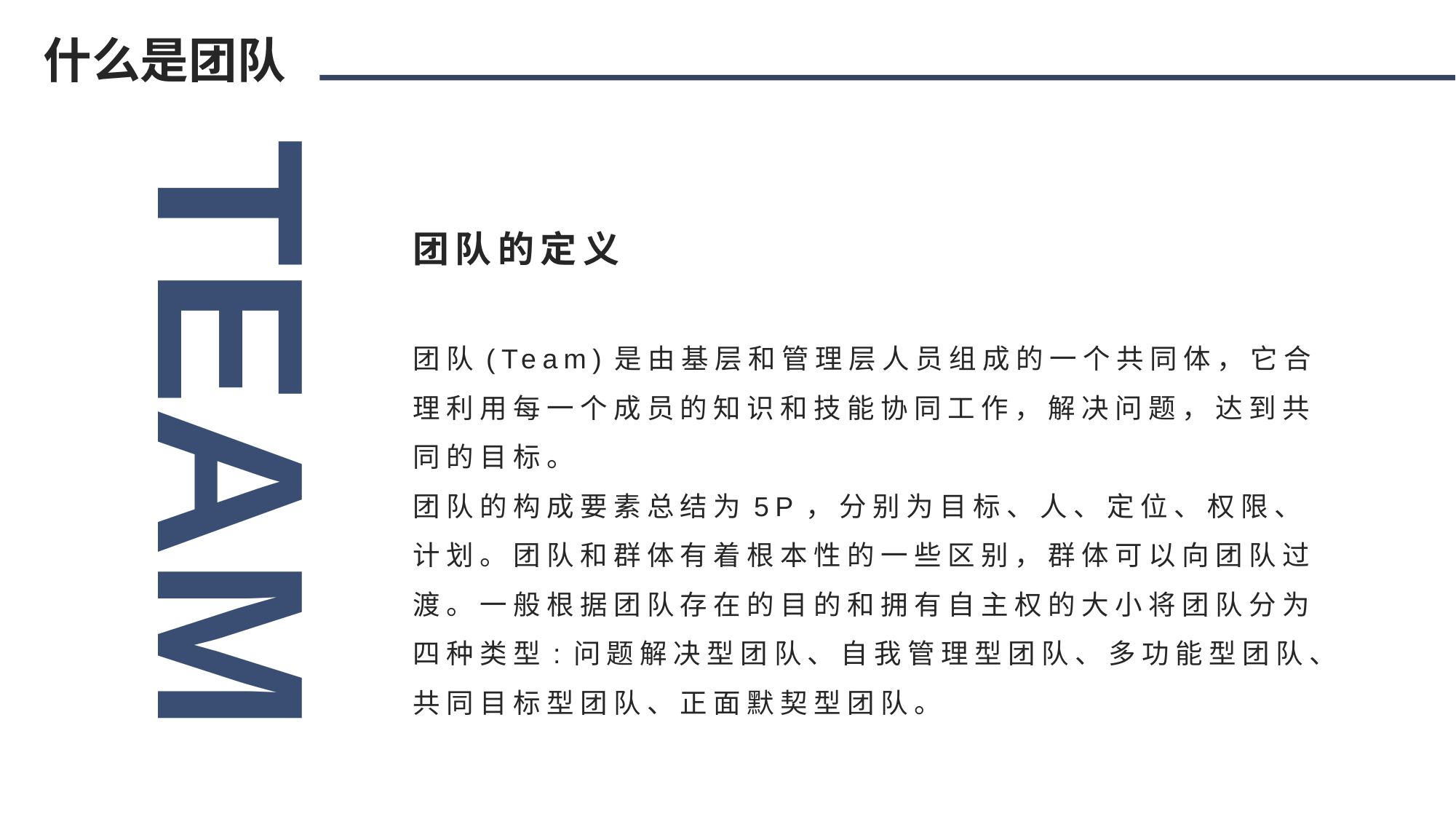

什么是团队

TEAM
团队的定义

团队(Team)是由基层和管理层人员组成的一个共同体，它合理利用每一个成员的知识和技能协同工作，解决问题，达到共同的目标。
团队的构成要素总结为5P，分别为目标、人、定位、权限、计划。团队和群体有着根本性的一些区别，群体可以向团队过渡。一般根据团队存在的目的和拥有自主权的大小将团队分为四种类型:问题解决型团队、自我管理型团队、多功能型团队、共同目标型团队、正面默契型团队。